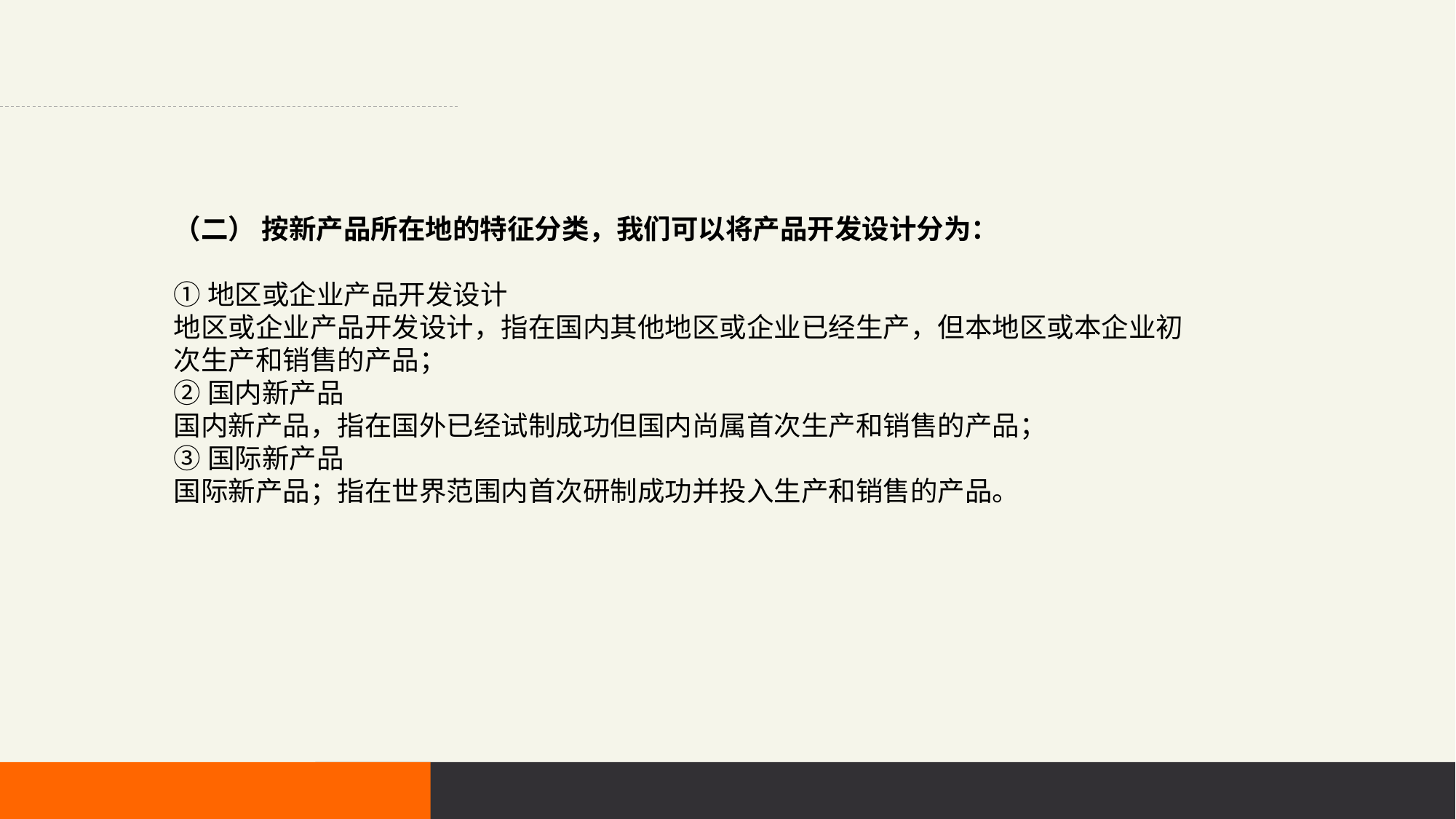

（二） 按新产品所在地的特征分类，我们可以将产品开发设计分为：

①地区或企业产品开发设计
地区或企业产品开发设计，指在国内其他地区或企业已经生产，但本地区或本企业初次生产和销售的产品；
②国内新产品
国内新产品，指在国外已经试制成功但国内尚属首次生产和销售的产品；
③国际新产品
国际新产品；指在世界范围内首次研制成功并投入生产和销售的产品。